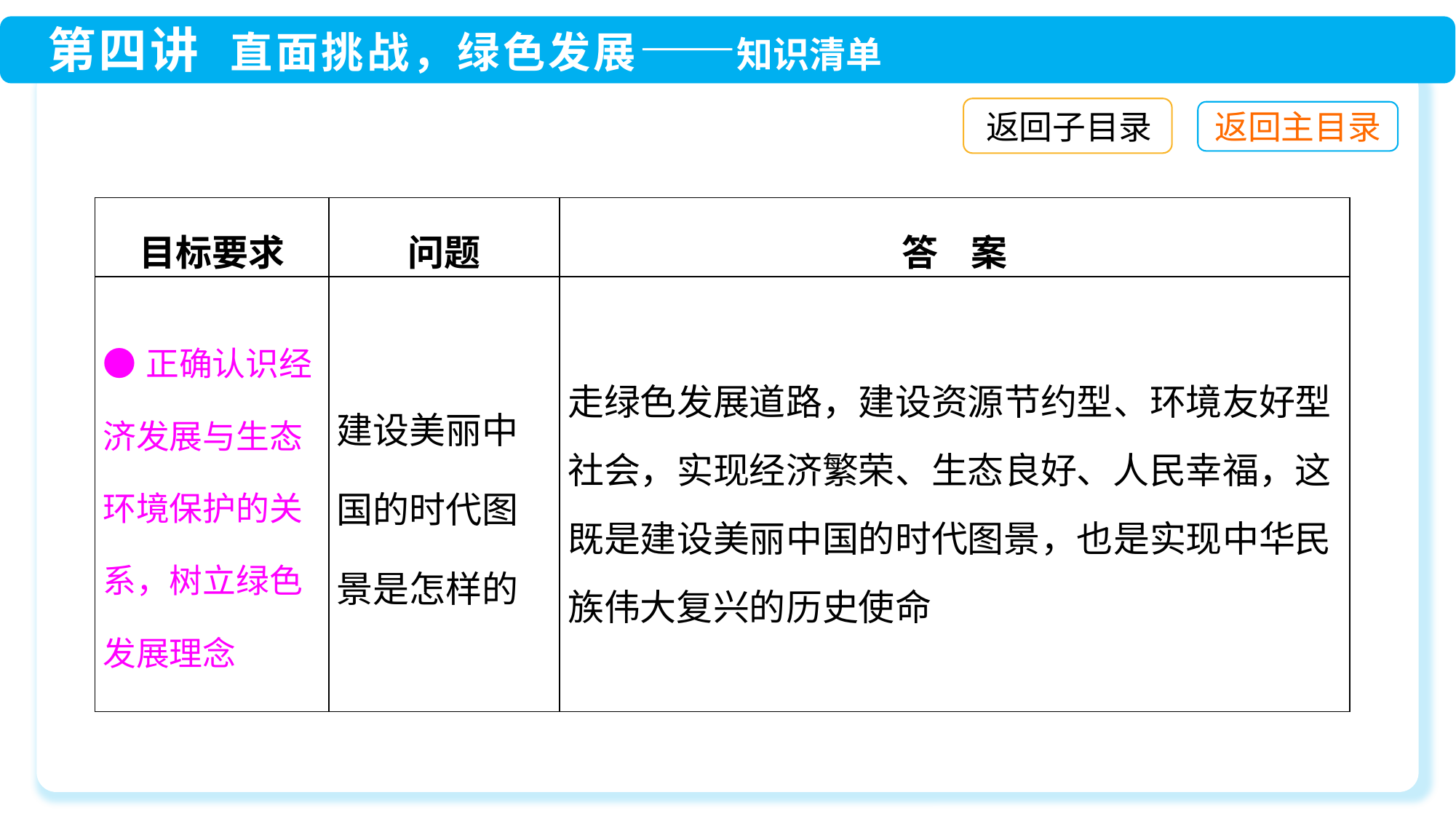

返回子目录
| 目标要求 | 问题 | 答 案 |
| --- | --- | --- |
| ●正确认识经济发展与生态环境保护的关系，树立绿色发展理念 | 建设美丽中国的时代图景是怎样的 | 走绿色发展道路，建设资源节约型、环境友好型社会，实现经济繁荣、生态良好、人民幸福，这既是建设美丽中国的时代图景，也是实现中华民族伟大复兴的历史使命 |